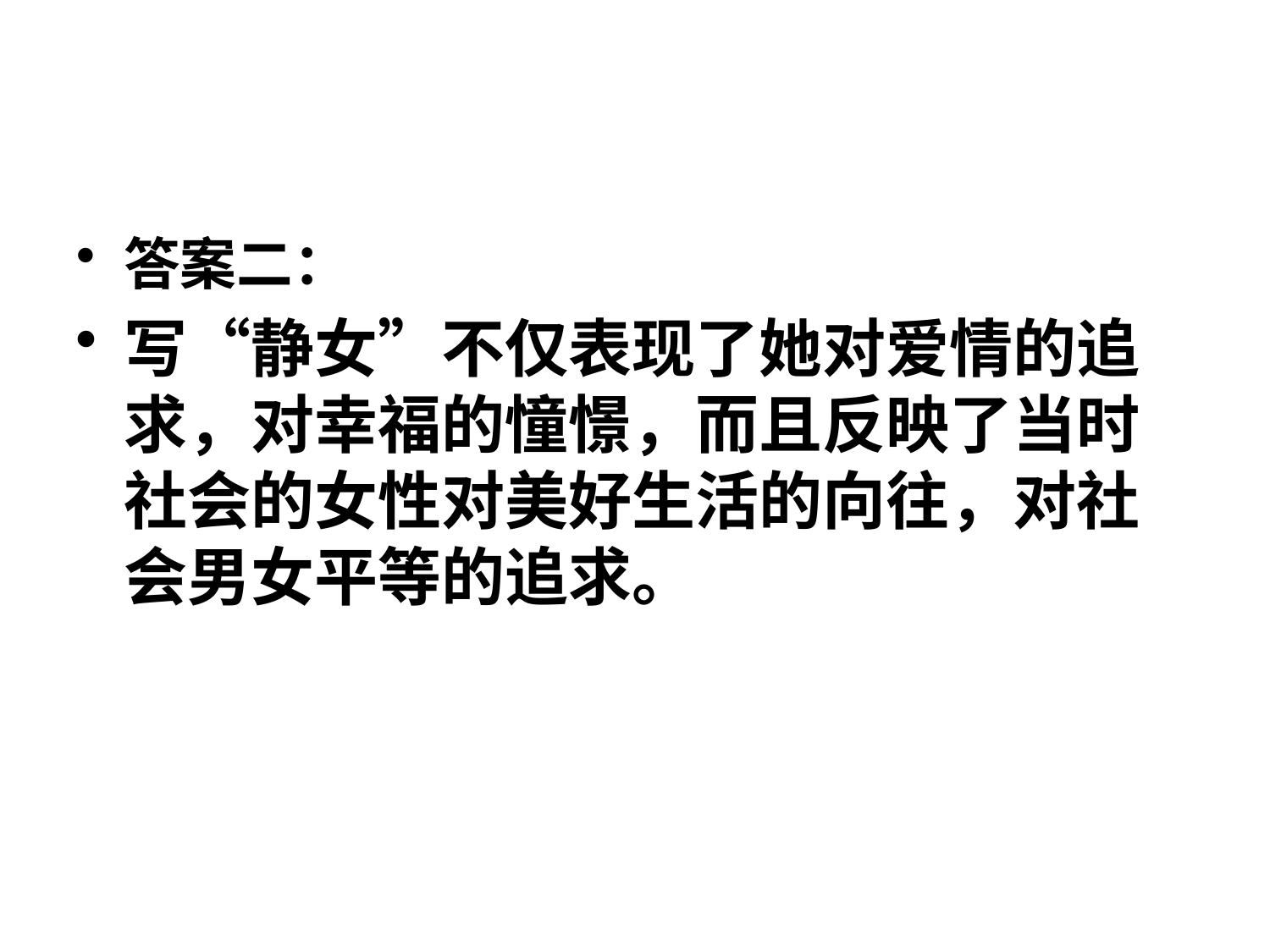

答案二：
写“静女”不仅表现了她对爱情的追求，对幸福的憧憬，而且反映了当时社会的女性对美好生活的向往，对社会男女平等的追求。